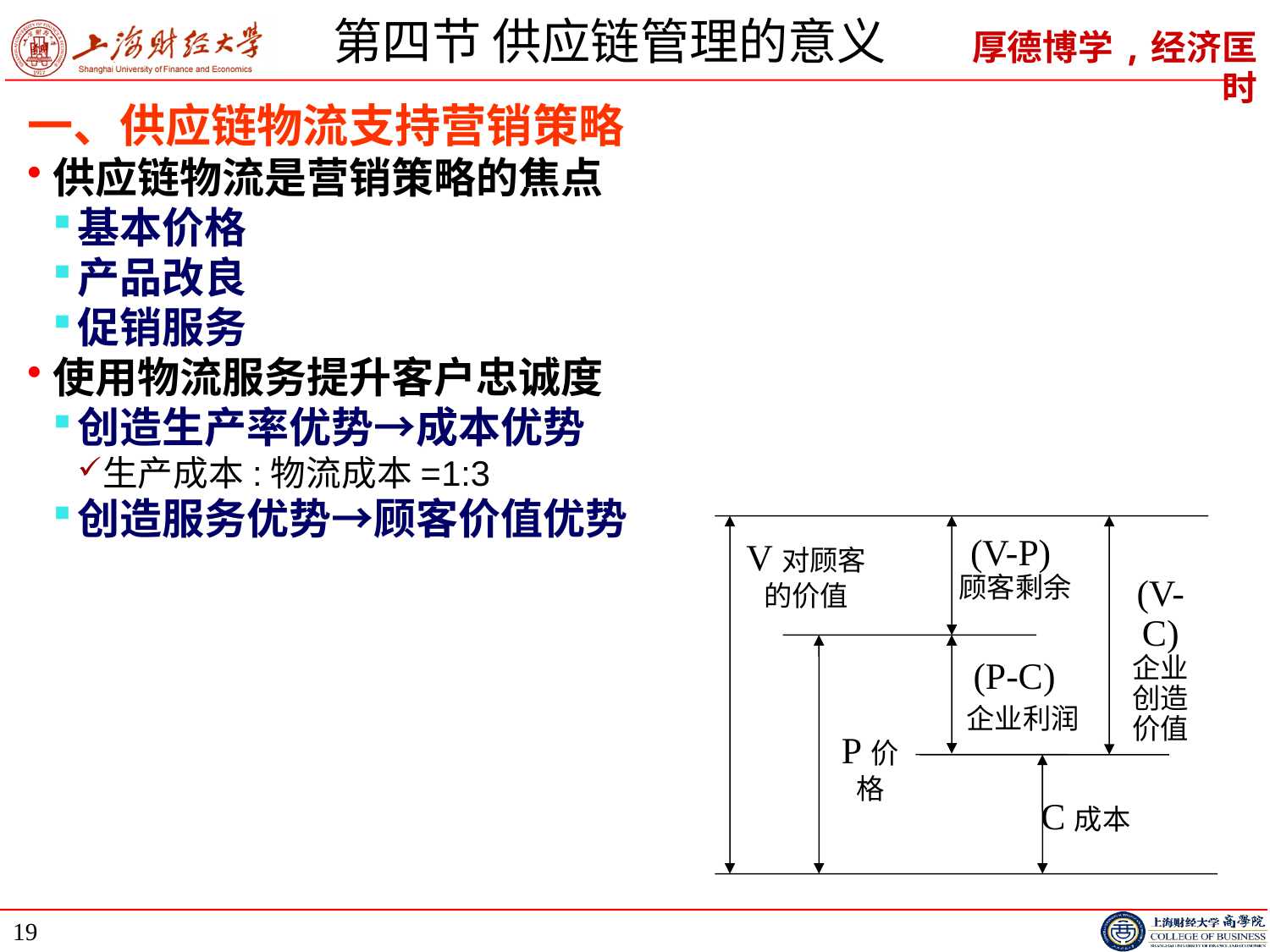

# 第四节 供应链管理的意义
一、供应链物流支持营销策略
供应链物流是营销策略的焦点
基本价格
产品改良
促销服务
使用物流服务提升客户忠诚度
创造生产率优势→成本优势
生产成本:物流成本=1:3
创造服务优势→顾客价值优势

V对顾客的价值
(V-P)
顾客剩余
(V-C) 企业
创造价值

(P-C)
 企业利润
P价格

C成本

19